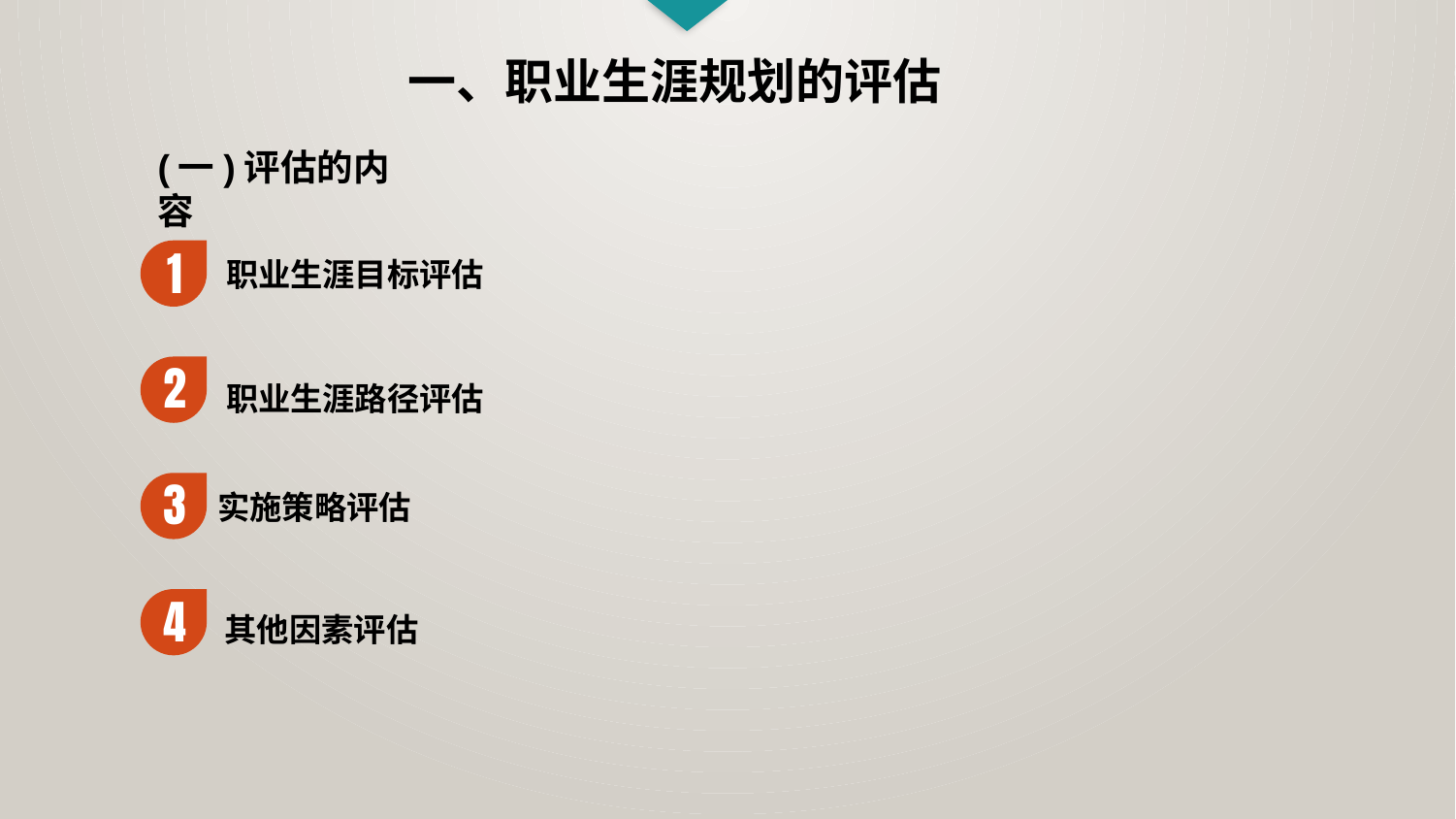

一、职业生涯规划的评估
(一)评估的内容

1
职业生涯目标评估
2

职业生涯路径评估
3

实施策略评估
4

其他因素评估
72